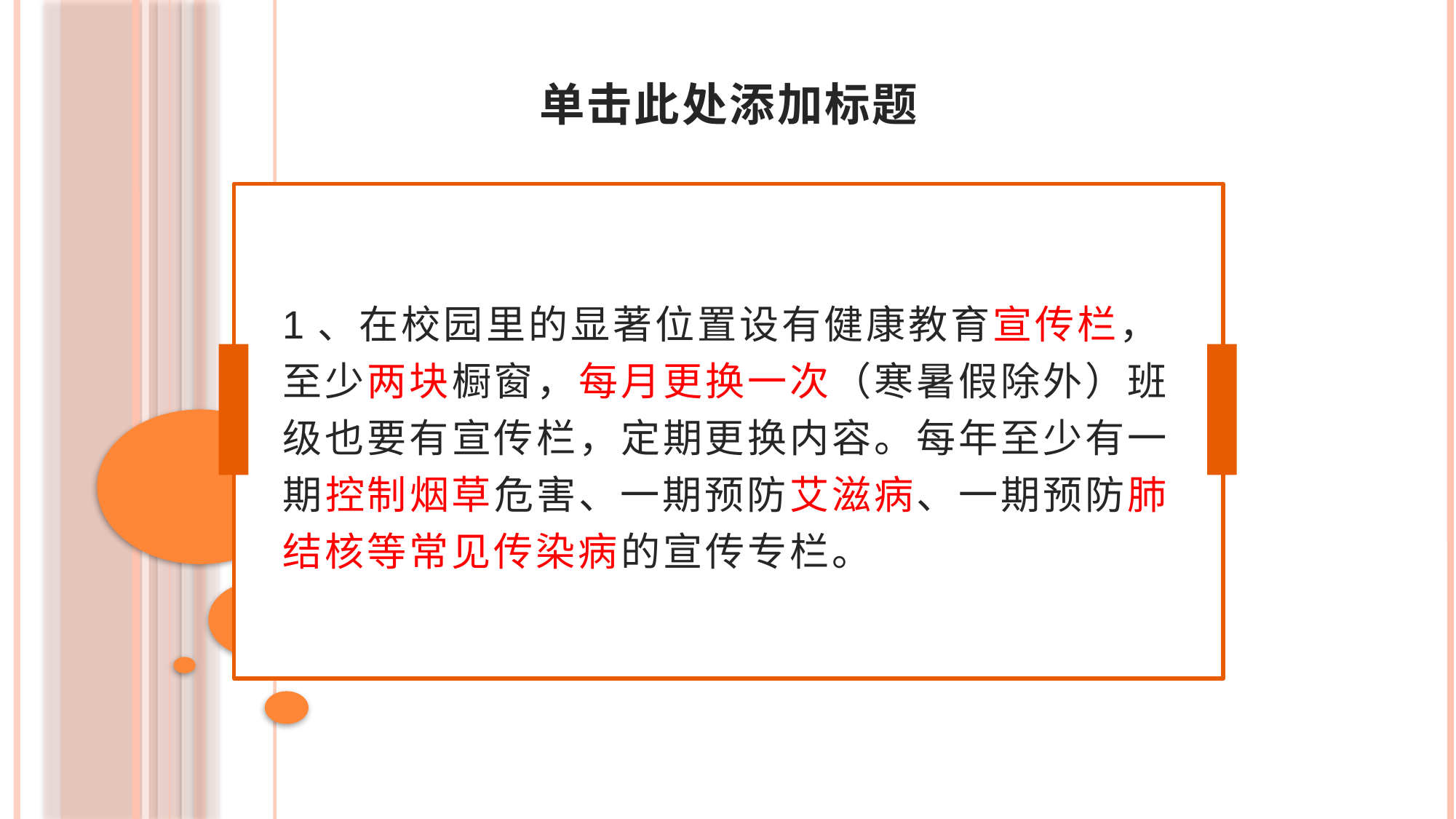

单击此处添加标题

1、在校园里的显著位置设有健康教育宣传栏，至少两块橱窗，每月更换一次（寒暑假除外）班级也要有宣传栏，定期更换内容。每年至少有一期控制烟草危害、一期预防艾滋病、一期预防肺结核等常见传染病的宣传专栏。